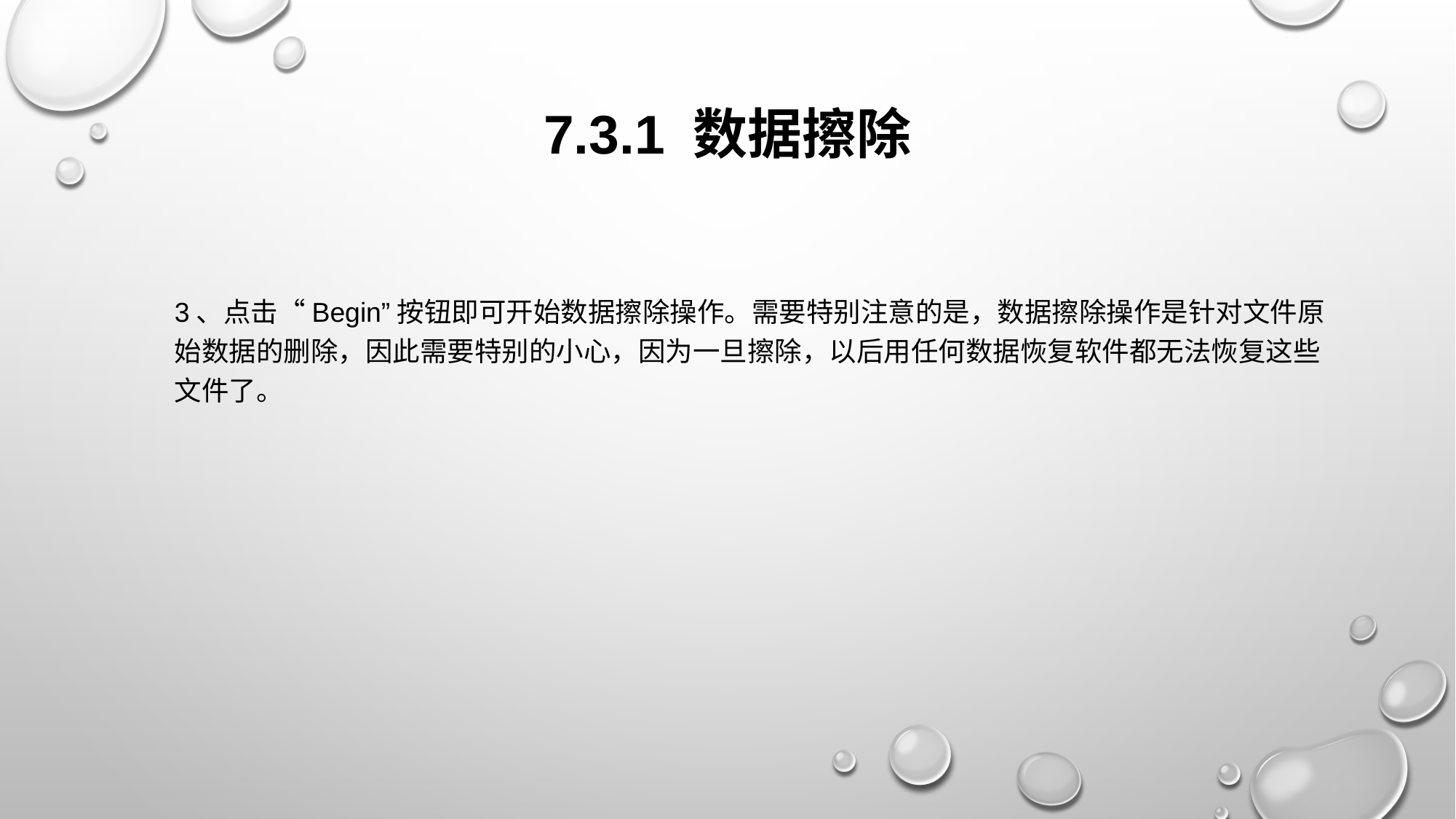

# 7.3.1 数据擦除
3、点击“Begin”按钮即可开始数据擦除操作。需要特别注意的是，数据擦除操作是针对文件原始数据的删除，因此需要特别的小心，因为一旦擦除，以后用任何数据恢复软件都无法恢复这些文件了。